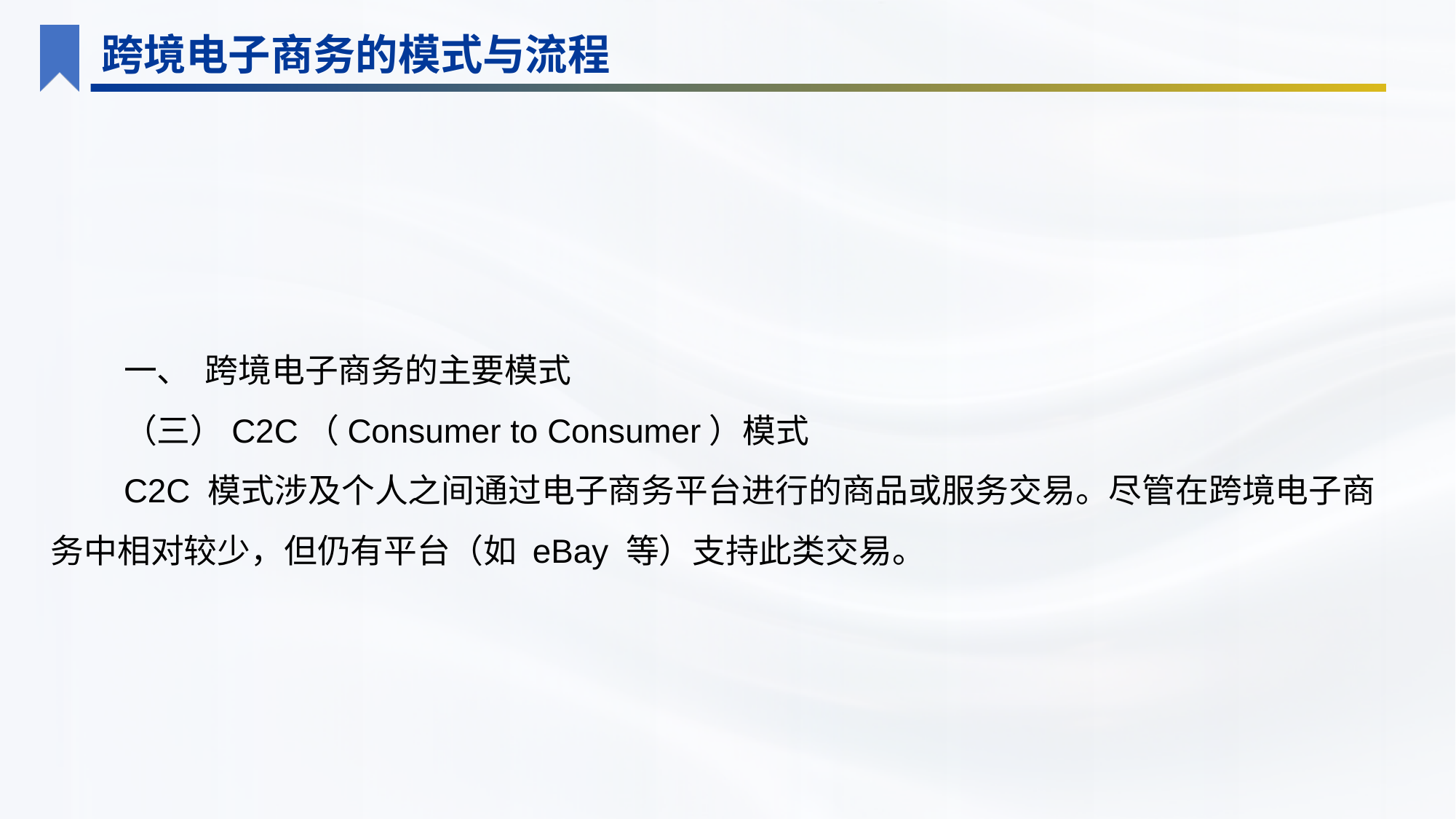

跨境电子商务的模式与流程
一、  跨境电子商务的主要模式
（三）C2C（Consumer to Consumer）模式
C2C 模式涉及个人之间通过电子商务平台进行的商品或服务交易。尽管在跨境电子商务中相对较少，但仍有平台（如 eBay 等）支持此类交易。